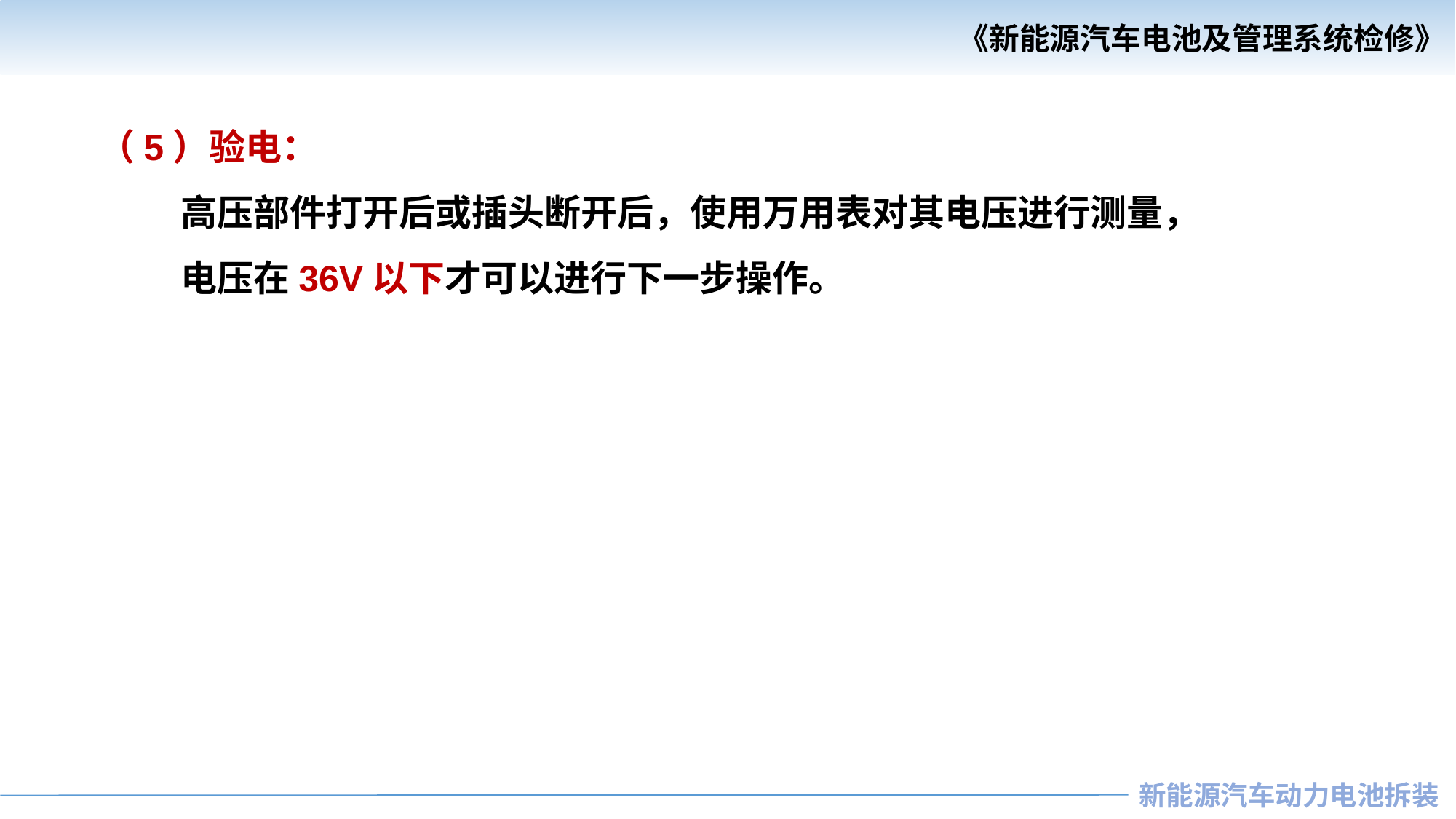

（5）验电：
         高压部件打开后或插头断开后，使用万用表对其电压进行测量，
         电压在36V以下才可以进行下一步操作。